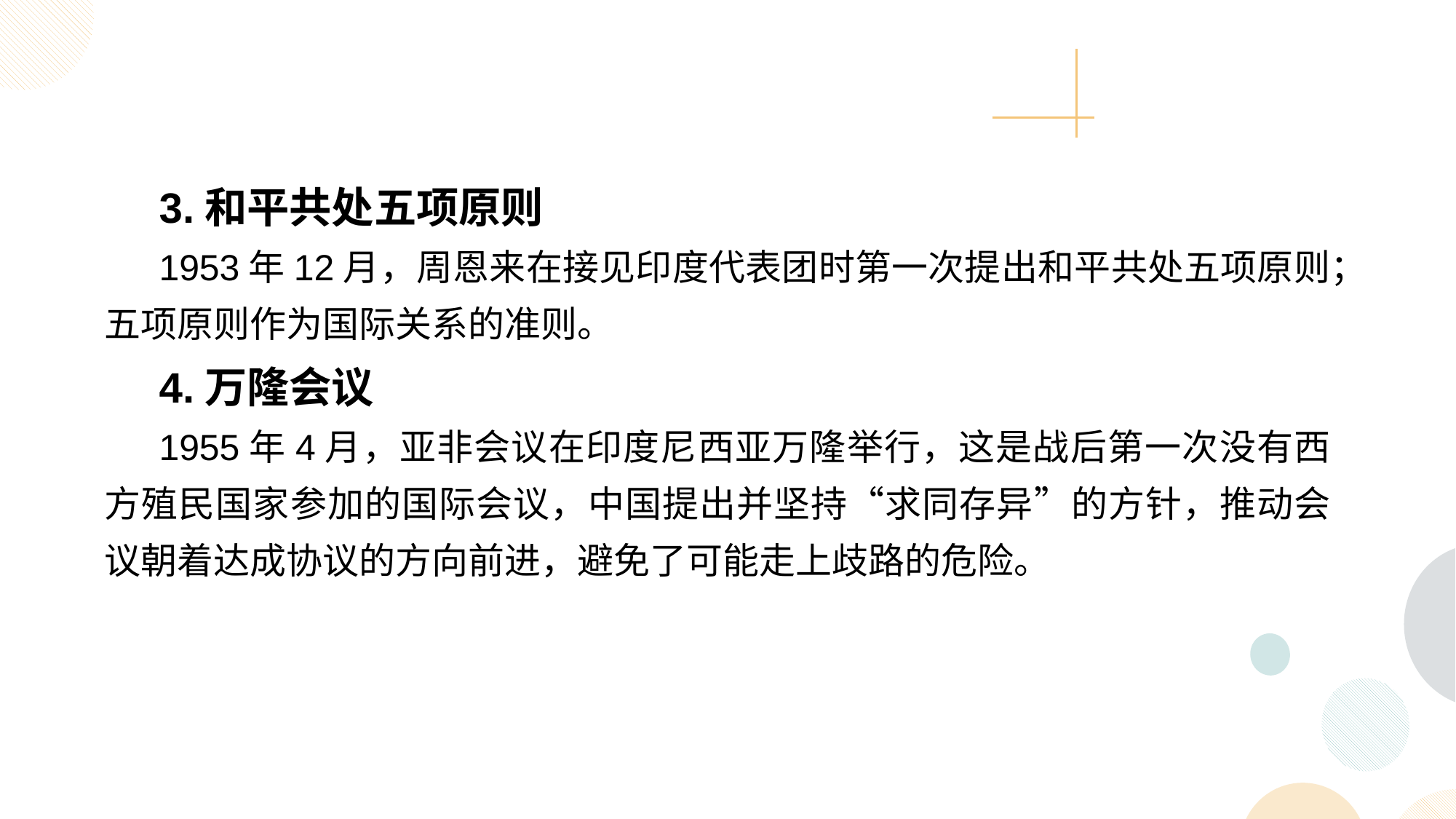

3.和平共处五项原则
1953年12月，周恩来在接见印度代表团时第一次提出和平共处五项原则；五项原则作为国际关系的准则。
4.万隆会议
1955年4月，亚非会议在印度尼西亚万隆举行，这是战后第一次没有西方殖民国家参加的国际会议，中国提出并坚持“求同存异”的方针，推动会议朝着达成协议的方向前进，避免了可能走上歧路的危险。